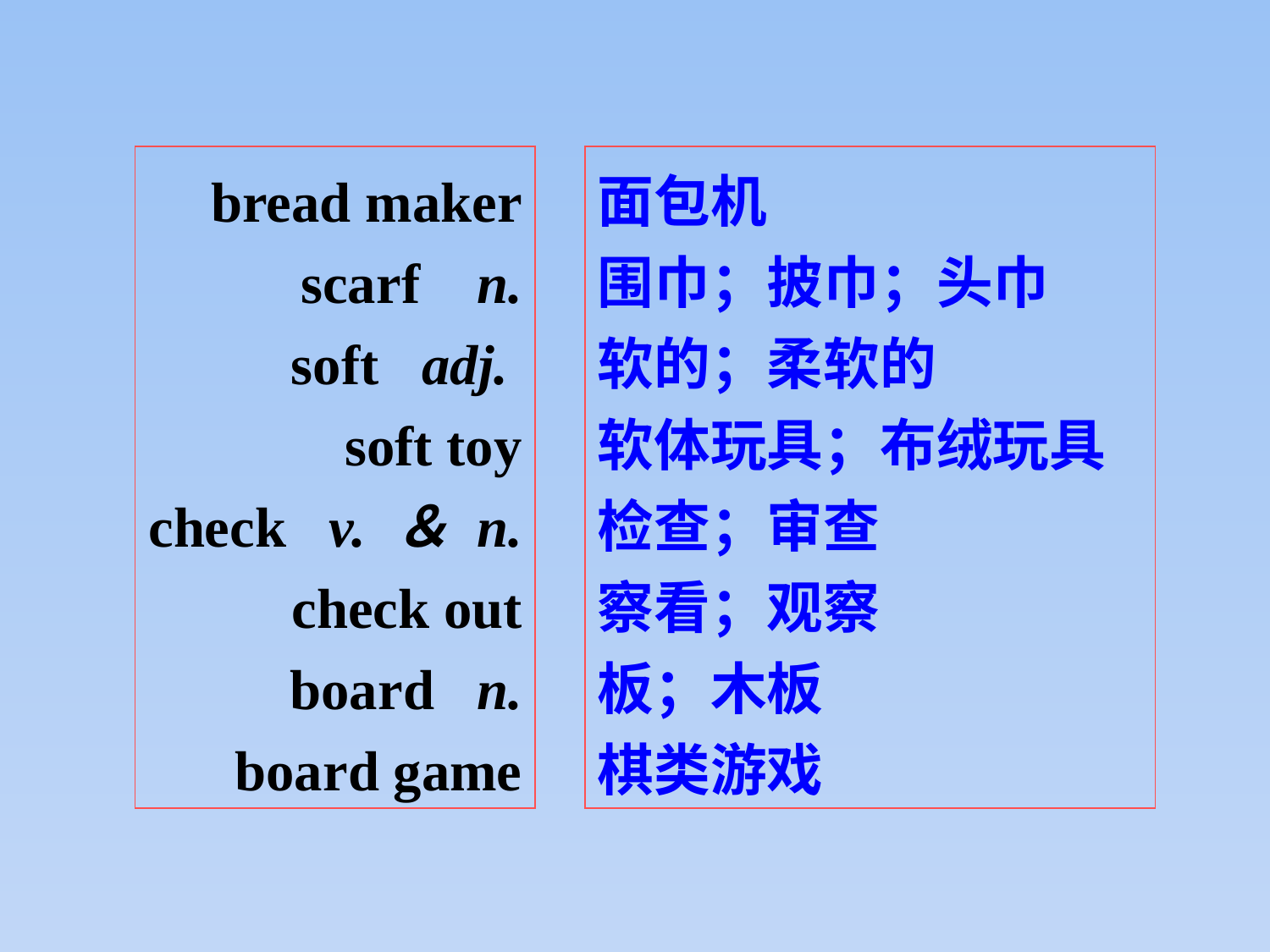

bread maker
scarf    n.
soft   adj.
soft toy
check   v. ＆ n.
check out
board   n.
board game
面包机
围巾；披巾；头巾
软的；柔软的
软体玩具；布绒玩具
检查；审查
察看；观察
板；木板
棋类游戏